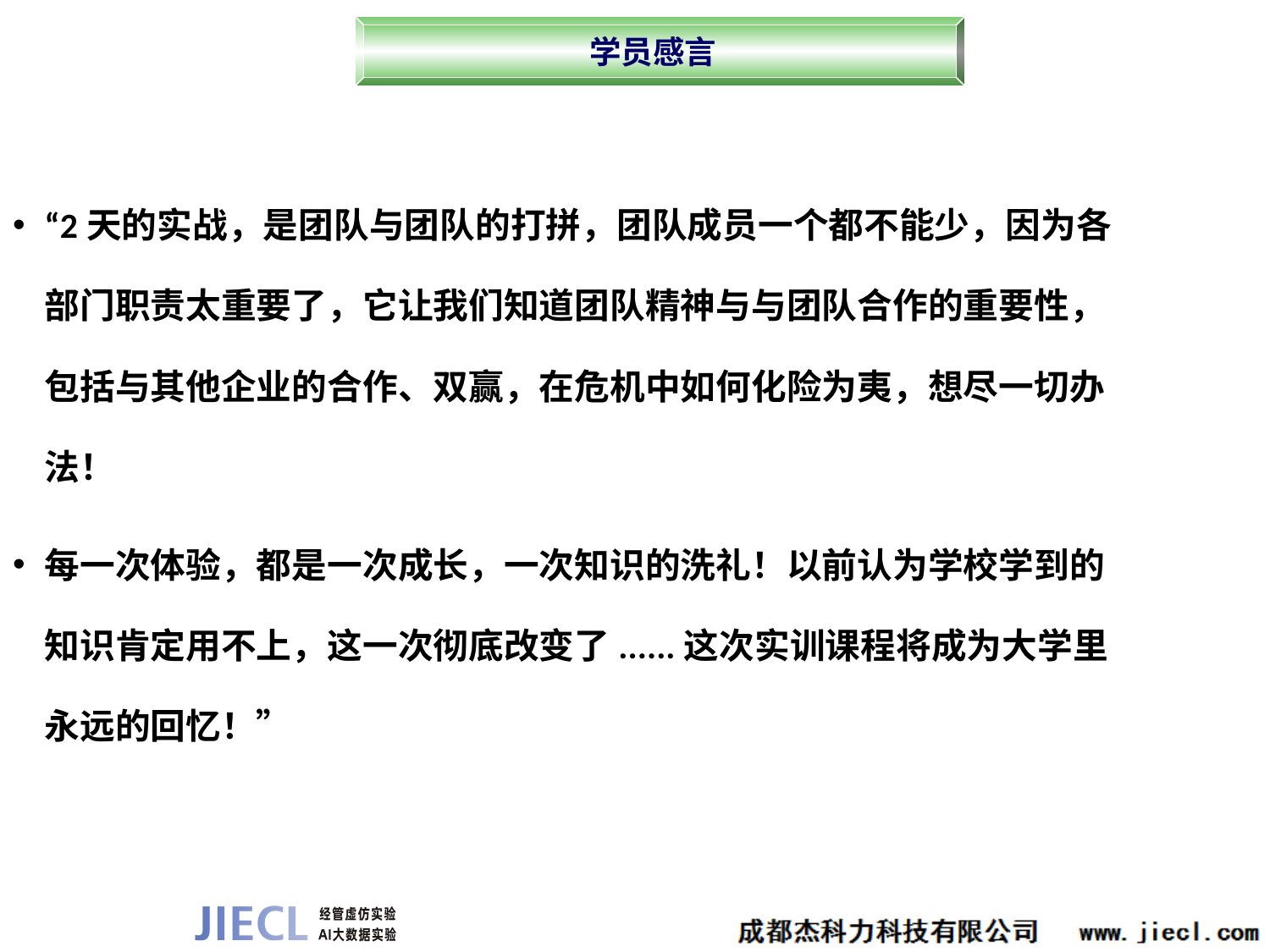

学员感言
“2天的实战，是团队与团队的打拼，团队成员一个都不能少，因为各部门职责太重要了，它让我们知道团队精神与与团队合作的重要性，包括与其他企业的合作、双赢，在危机中如何化险为夷，想尽一切办法！
每一次体验，都是一次成长，一次知识的洗礼！以前认为学校学到的知识肯定用不上，这一次彻底改变了......这次实训课程将成为大学里永远的回忆！”